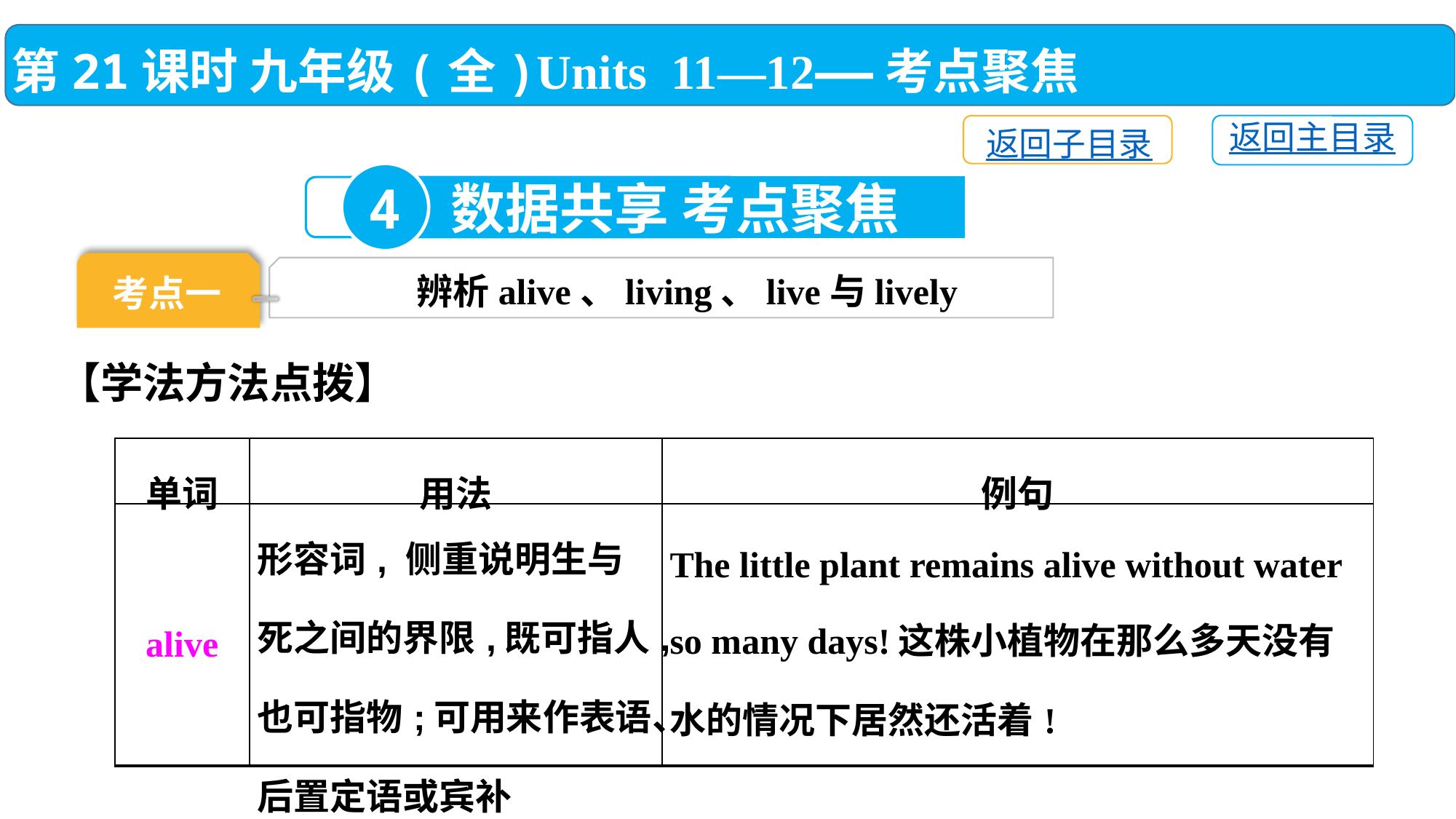

第21课时 九年级(全)Units  11—12——考点聚焦
返回主目录

返回子目录
4

数据共享 考点聚焦
考点一
辨析alive、living、live与lively

【学法方法点拨】

| 单词 | 用法 | 例句 |
| --- | --- | --- |
| alive | 形容词, 侧重说明生与死之间的界限,既可指人,也可指物;可用来作表语、后置定语或宾补 | The little plant remains alive without water so many days!这株小植物在那么多天没有水的情况下居然还活着! |